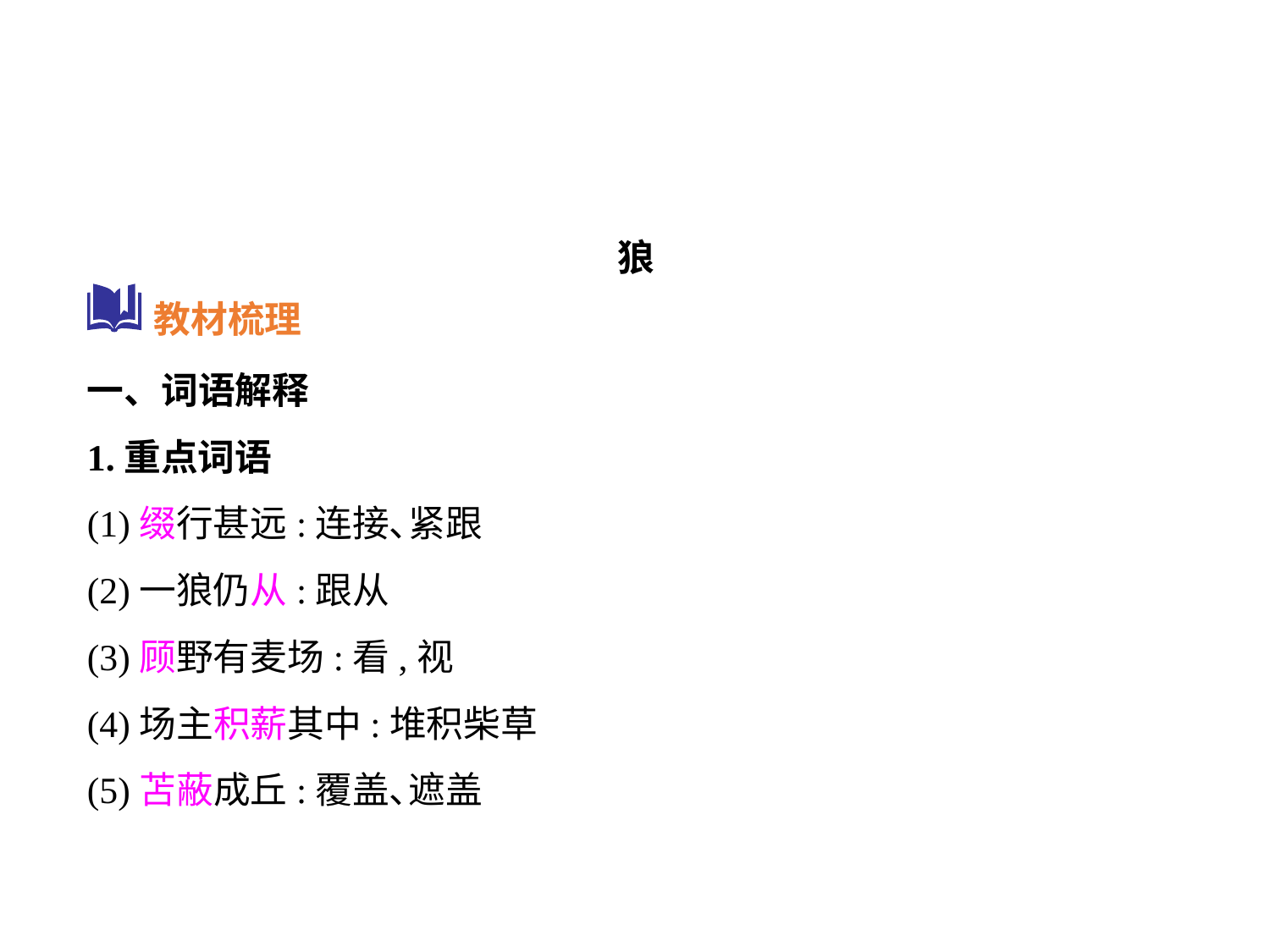

狼

一、词语解释
1.重点词语
(1)缀行甚远:连接､紧跟
(2)一狼仍从:跟从
(3)顾野有麦场:看,视
(4)场主积薪其中:堆积柴草
(5)苫蔽成丘:覆盖､遮盖
教材梳理